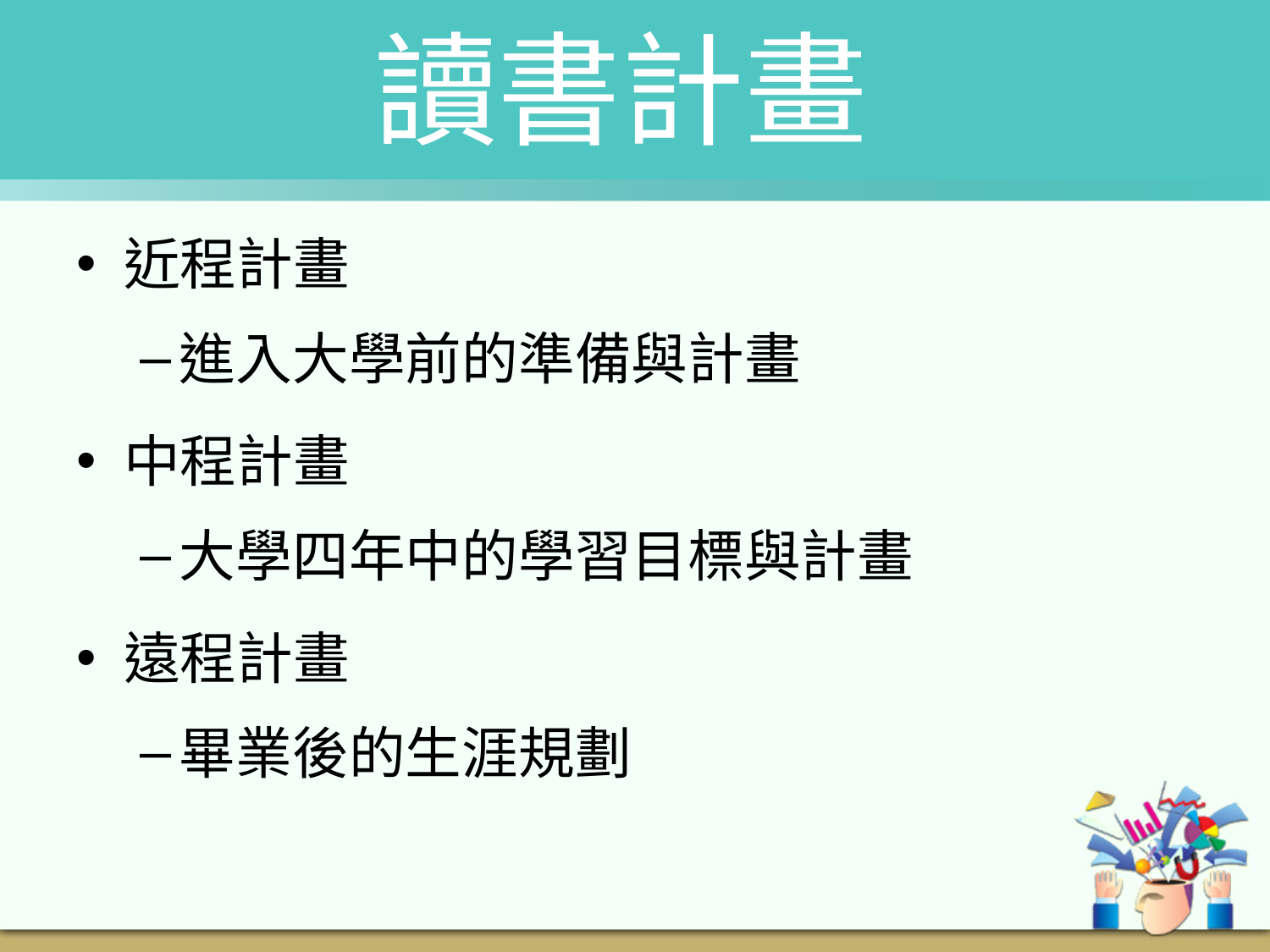

# 讀書計畫
近程計畫
進入大學前的準備與計畫
中程計畫
大學四年中的學習目標與計畫
遠程計畫
畢業後的生涯規劃